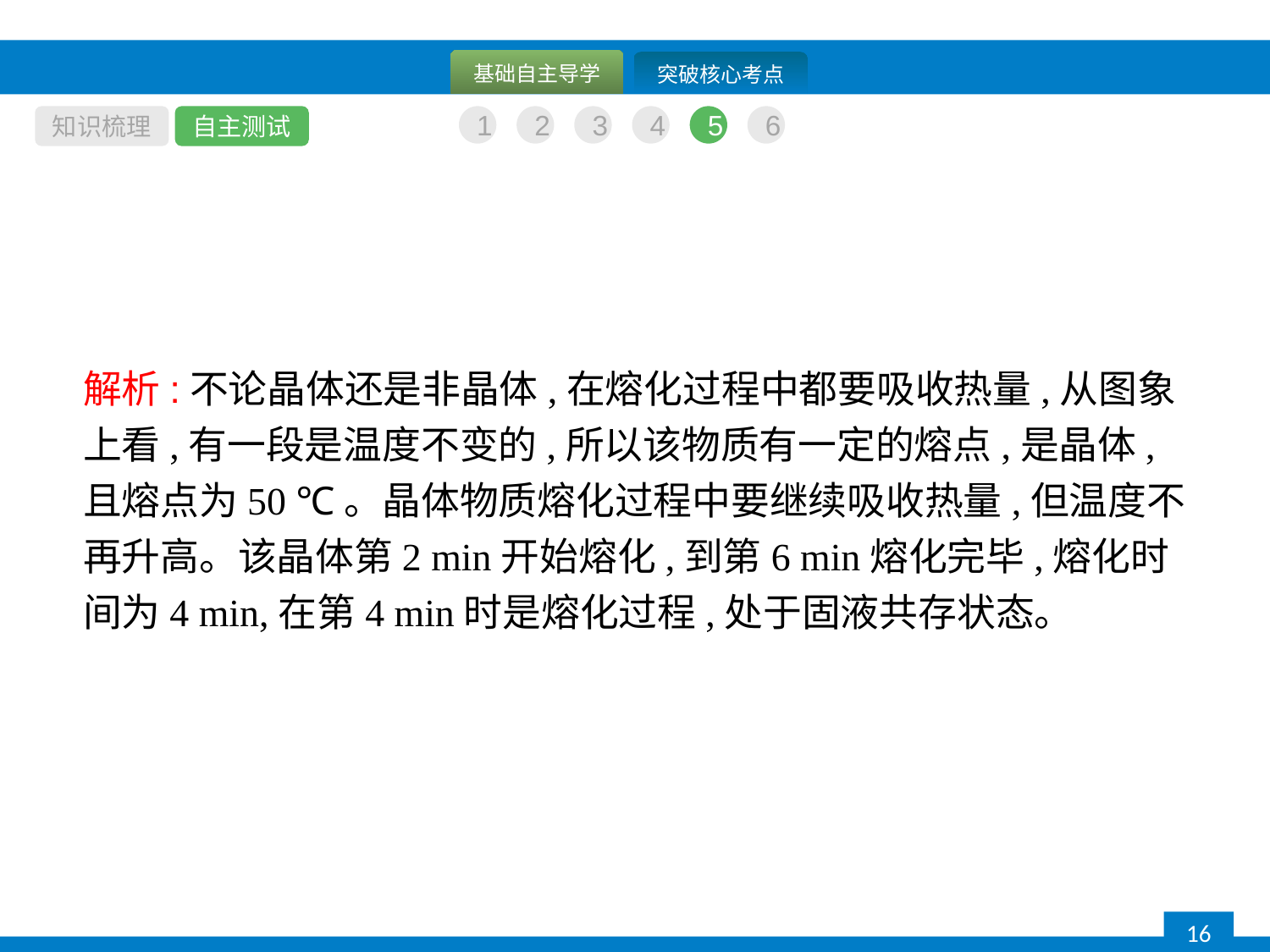

知识梳理
自主测试
1
2
3
4
5
6
解析:不论晶体还是非晶体,在熔化过程中都要吸收热量,从图象上看,有一段是温度不变的,所以该物质有一定的熔点,是晶体,且熔点为50 ℃。晶体物质熔化过程中要继续吸收热量,但温度不再升高。该晶体第2 min开始熔化,到第6 min熔化完毕,熔化时间为4 min,在第4 min时是熔化过程,处于固液共存状态。